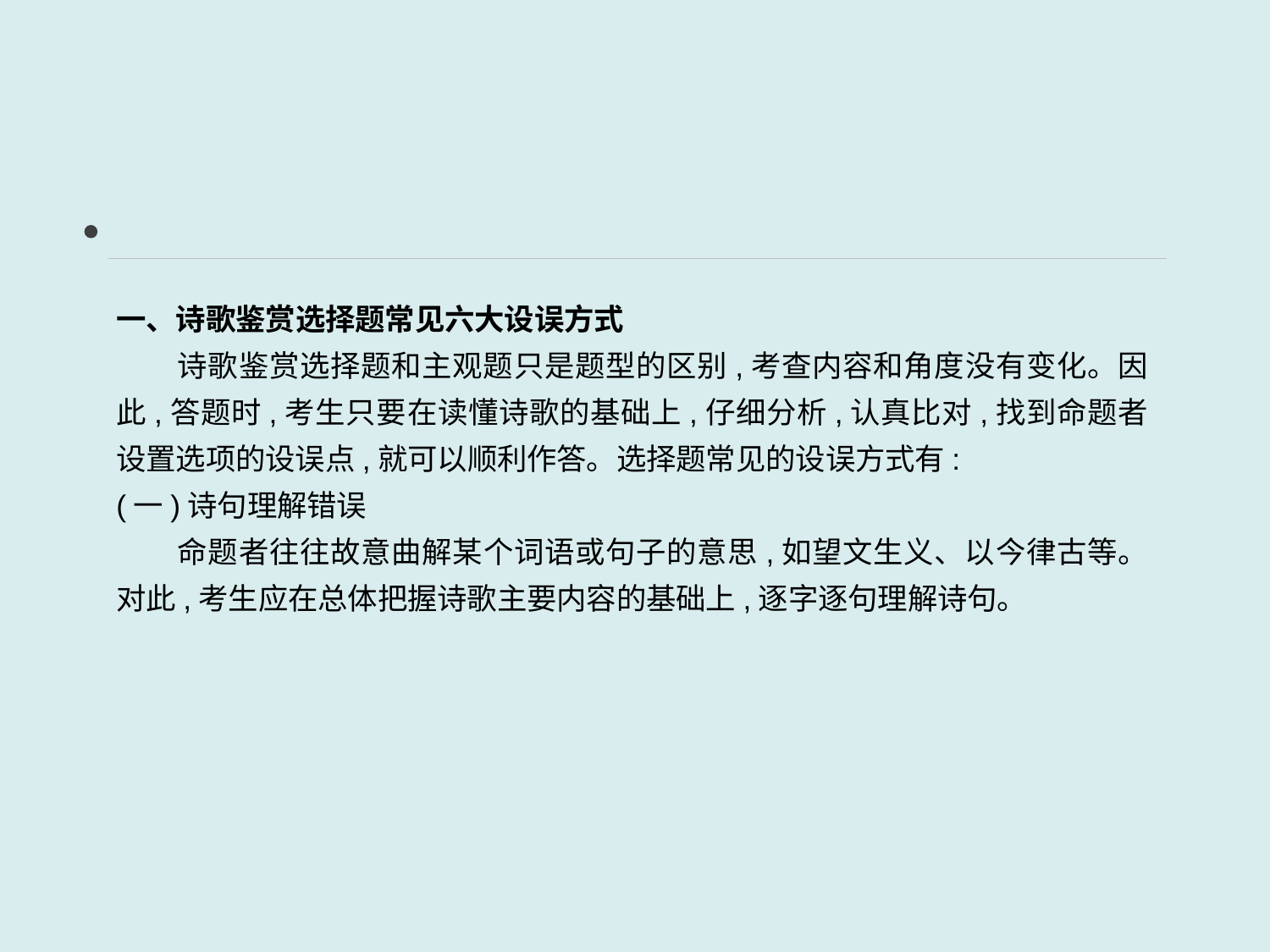

一、诗歌鉴赏选择题常见六大设误方式
　　诗歌鉴赏选择题和主观题只是题型的区别,考查内容和角度没有变化。因此,答题时,考生只要在读懂诗歌的基础上,仔细分析,认真比对,找到命题者设置选项的设误点,就可以顺利作答。选择题常见的设误方式有:
(一)诗句理解错误
　　命题者往往故意曲解某个词语或句子的意思,如望文生义、以今律古等。对此,考生应在总体把握诗歌主要内容的基础上,逐字逐句理解诗句。